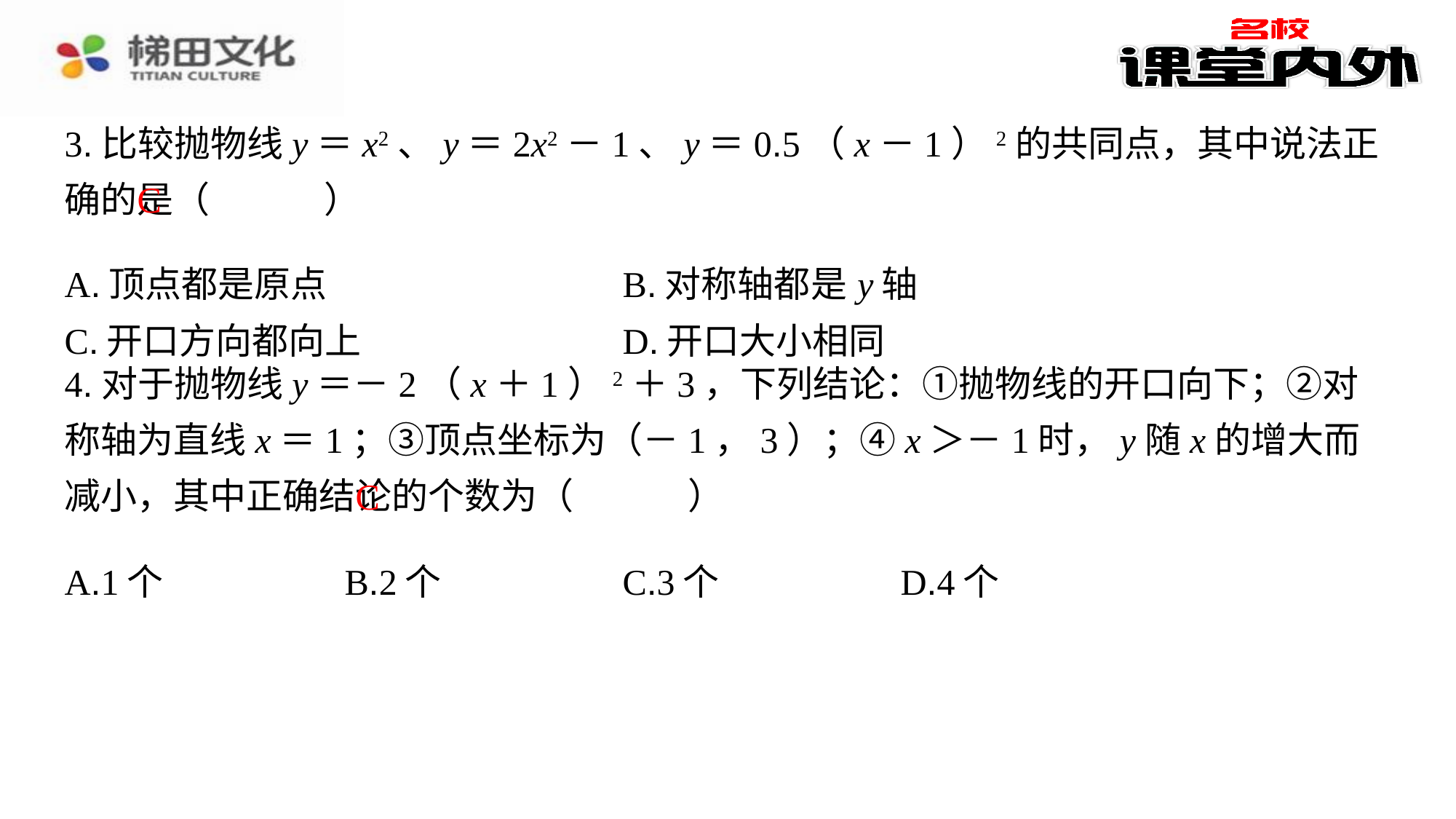

3.比较抛物线y＝x2、y＝2x2－1、y＝0.5（x－1）2的共同点，其中说法正确的是（　C　）
C
| A.顶点都是原点 | B.对称轴都是y轴 |
| --- | --- |
| C.开口方向都向上 | D.开口大小相同 |
4.对于抛物线y＝－2（x＋1）2＋3，下列结论：①抛物线的开口向下；②对称轴为直线x＝1；③顶点坐标为（－1，3）；④x＞－1时，y随x的增大而减小，其中正确结论的个数为（　C　）
C
| A.1个 | B.2个 | C.3个 | D.4个 |
| --- | --- | --- | --- |